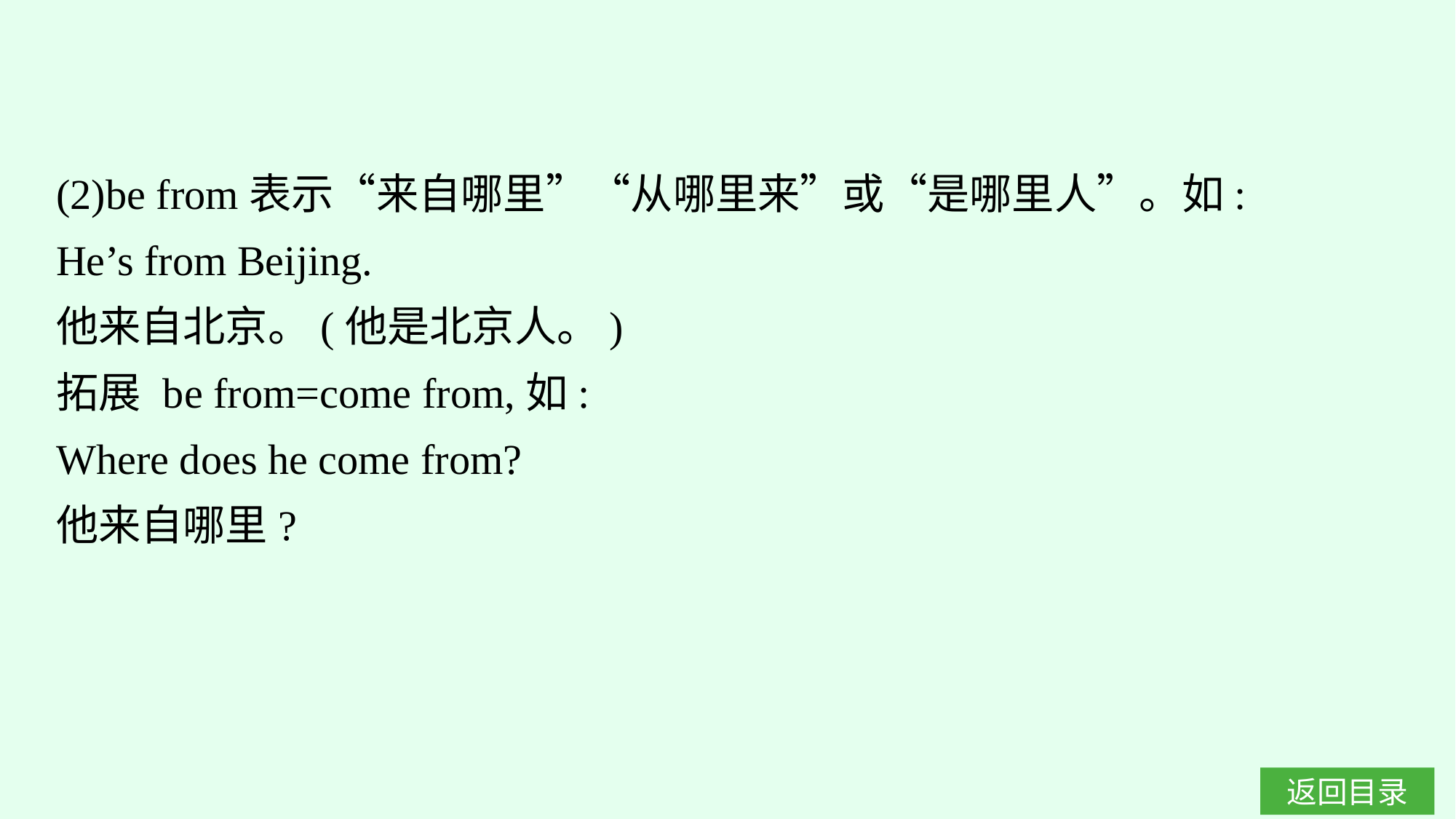

(2)be from表示“来自哪里”“从哪里来”或“是哪里人”。如:
He’s from Beijing.
他来自北京。(他是北京人。)
拓展 be from=come from,如:
Where does he come from?
他来自哪里?